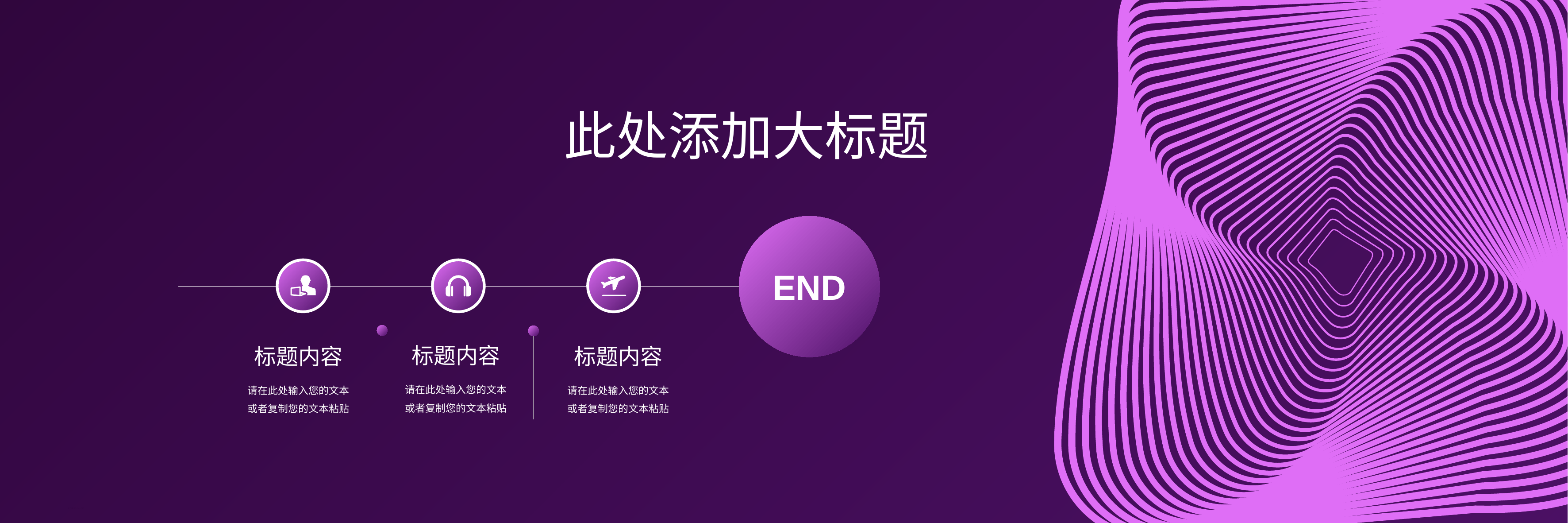

此处添加大标题

END

标题内容
请在此处输入您的文本或者复制您的文本粘贴
标题内容
请在此处输入您的文本或者复制您的文本粘贴
标题内容
请在此处输入您的文本或者复制您的文本粘贴
行业PPT模板http://www.1ppt.com/hangye/